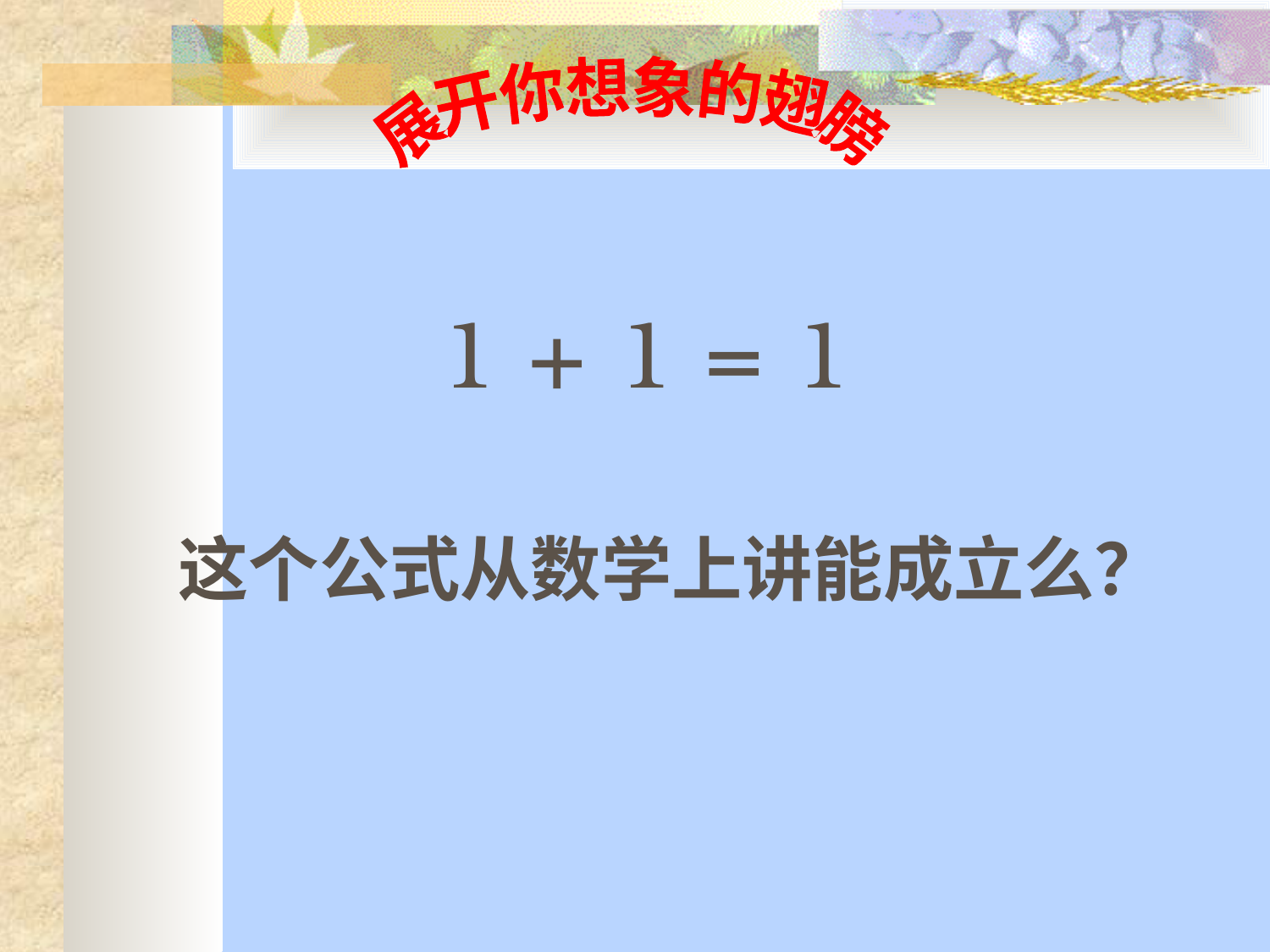

展开你想象的翅膀
   1 + 1 = 1
这个公式从数学上讲能成立么？